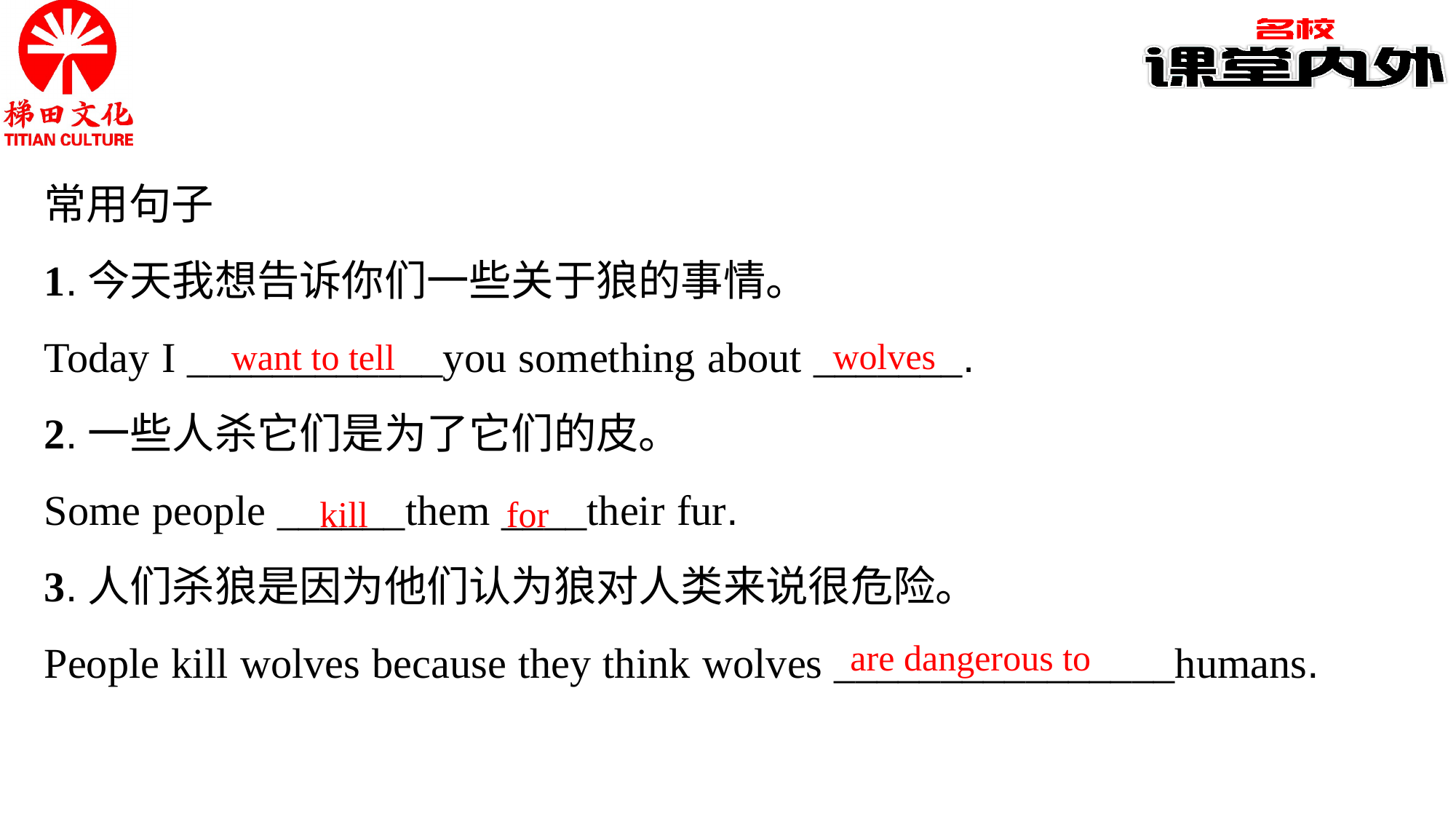

常用句子
1.今天我想告诉你们一些关于狼的事情。
Today I ____________you something about _______.
2.一些人杀它们是为了它们的皮。
Some people ______them ____their fur.
3.人们杀狼是因为他们认为狼对人类来说很危险。
People kill wolves because they think wolves ________________humans.
wolves
want to tell
for
kill
are dangerous to